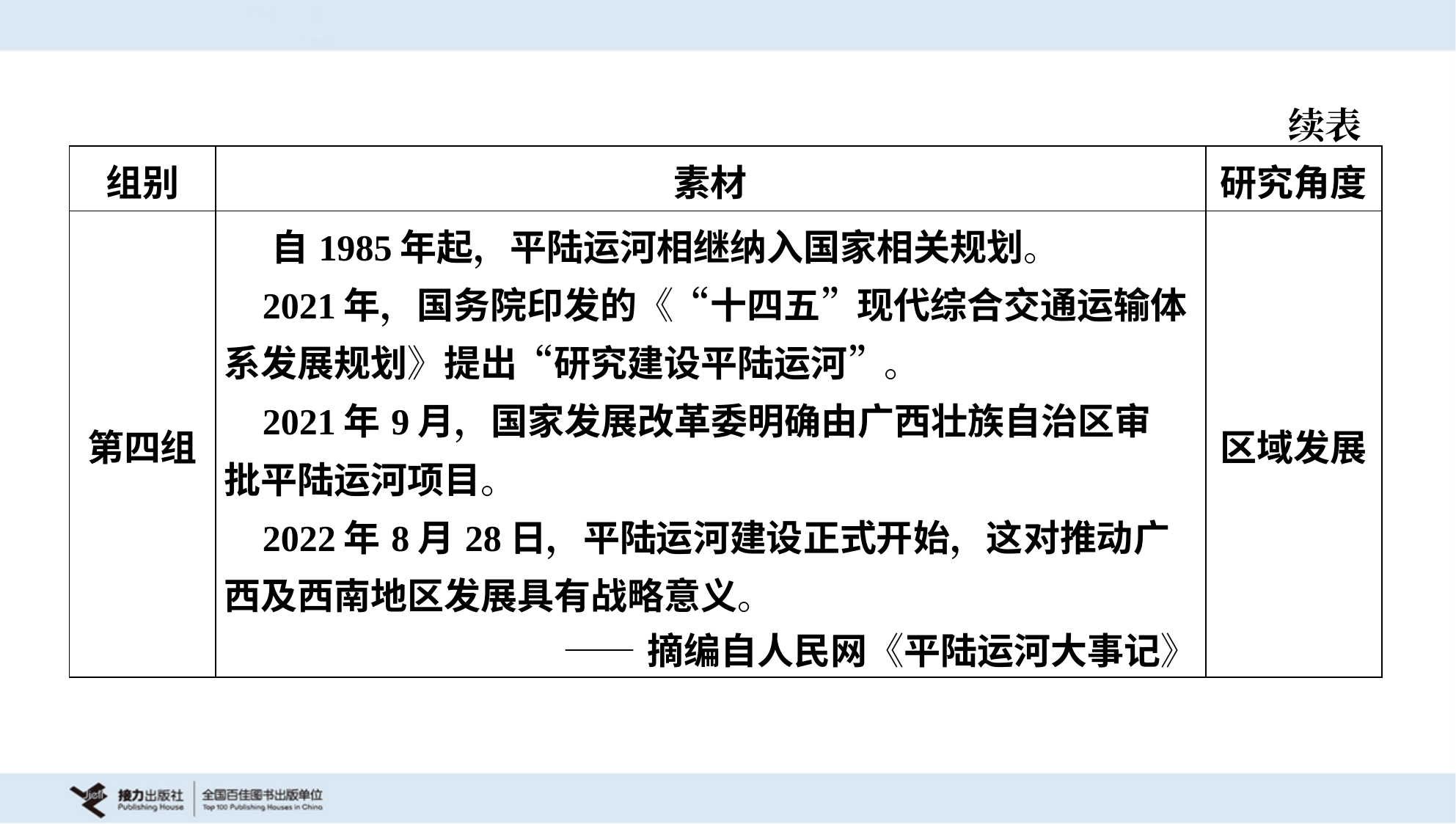

续表
| 组别 | 素材 | 研究角度 |
| --- | --- | --- |
| 第四组 | 自1985年起，平陆运河相继纳入国家相关规划。 2021年，国务院印发的《“十四五”现代综合交通运输体 系发展规划》提出“研究建设平陆运河”。 2021年9月，国家发展改革委明确由广西壮族自治区审 批平陆运河项目。 2022年8月28日，平陆运河建设正式开始，这对推动广 西及西南地区发展具有战略意义。 ——摘编自人民网《平陆运河大事记》 | 区域发展 |